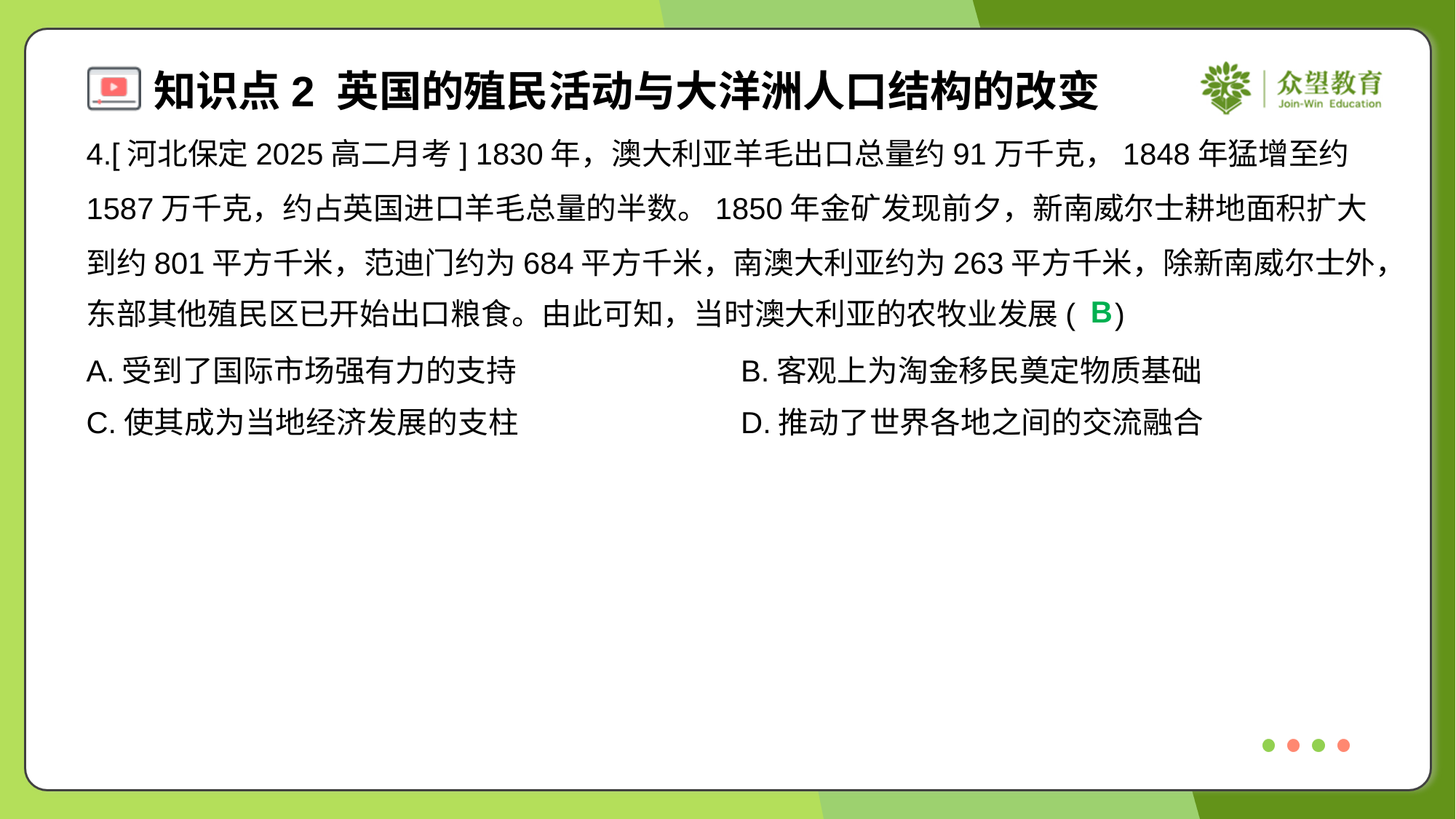

4.[河北保定2025高二月考] 1830年，澳大利亚羊毛出口总量约91万千克，1848年猛增至约
1587万千克，约占英国进口羊毛总量的半数。1850年金矿发现前夕，新南威尔士耕地面积扩大
到约801平方千米，范迪门约为684平方千米，南澳大利亚约为263平方千米，除新南威尔士外，
东部其他殖民区已开始出口粮食。由此可知，当时澳大利亚的农牧业发展(     )
B
A.受到了国际市场强有力的支持	B.客观上为淘金移民奠定物质基础
C.使其成为当地经济发展的支柱	D.推动了世界各地之间的交流融合